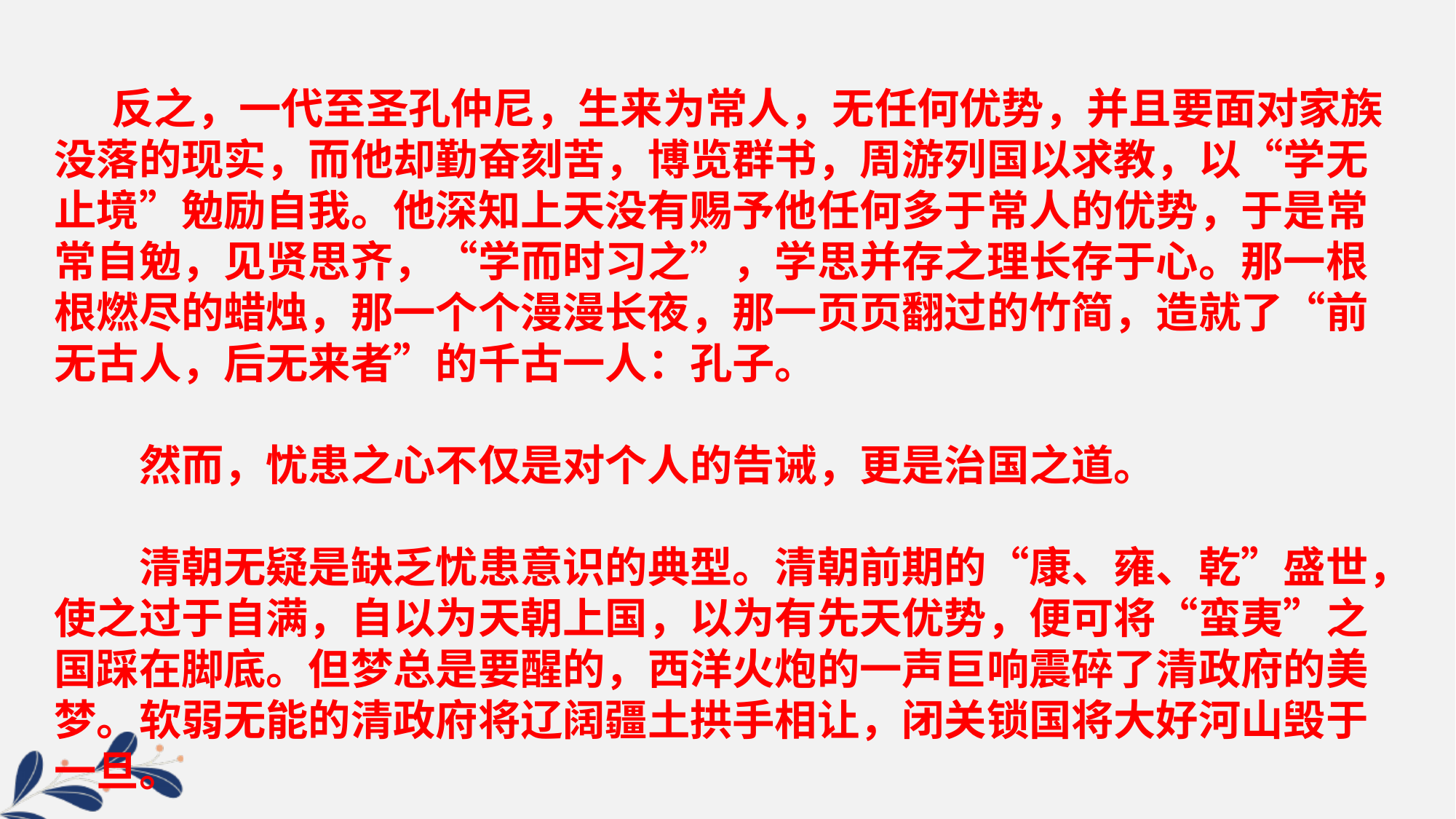

反之，一代至圣孔仲尼，生来为常人，无任何优势，并且要面对家族没落的现实，而他却勤奋刻苦，博览群书，周游列国以求教，以“学无止境”勉励自我。他深知上天没有赐予他任何多于常人的优势，于是常常自勉，见贤思齐，“学而时习之”，学思并存之理长存于心。那一根根燃尽的蜡烛，那一个个漫漫长夜，那一页页翻过的竹简，造就了“前无古人，后无来者”的千古一人：孔子。

　　然而，忧患之心不仅是对个人的告诫，更是治国之道。

　　清朝无疑是缺乏忧患意识的典型。清朝前期的“康、雍、乾”盛世，使之过于自满，自以为天朝上国，以为有先天优势，便可将“蛮夷”之国踩在脚底。但梦总是要醒的，西洋火炮的一声巨响震碎了清政府的美梦。软弱无能的清政府将辽阔疆土拱手相让，闭关锁国将大好河山毁于一旦。